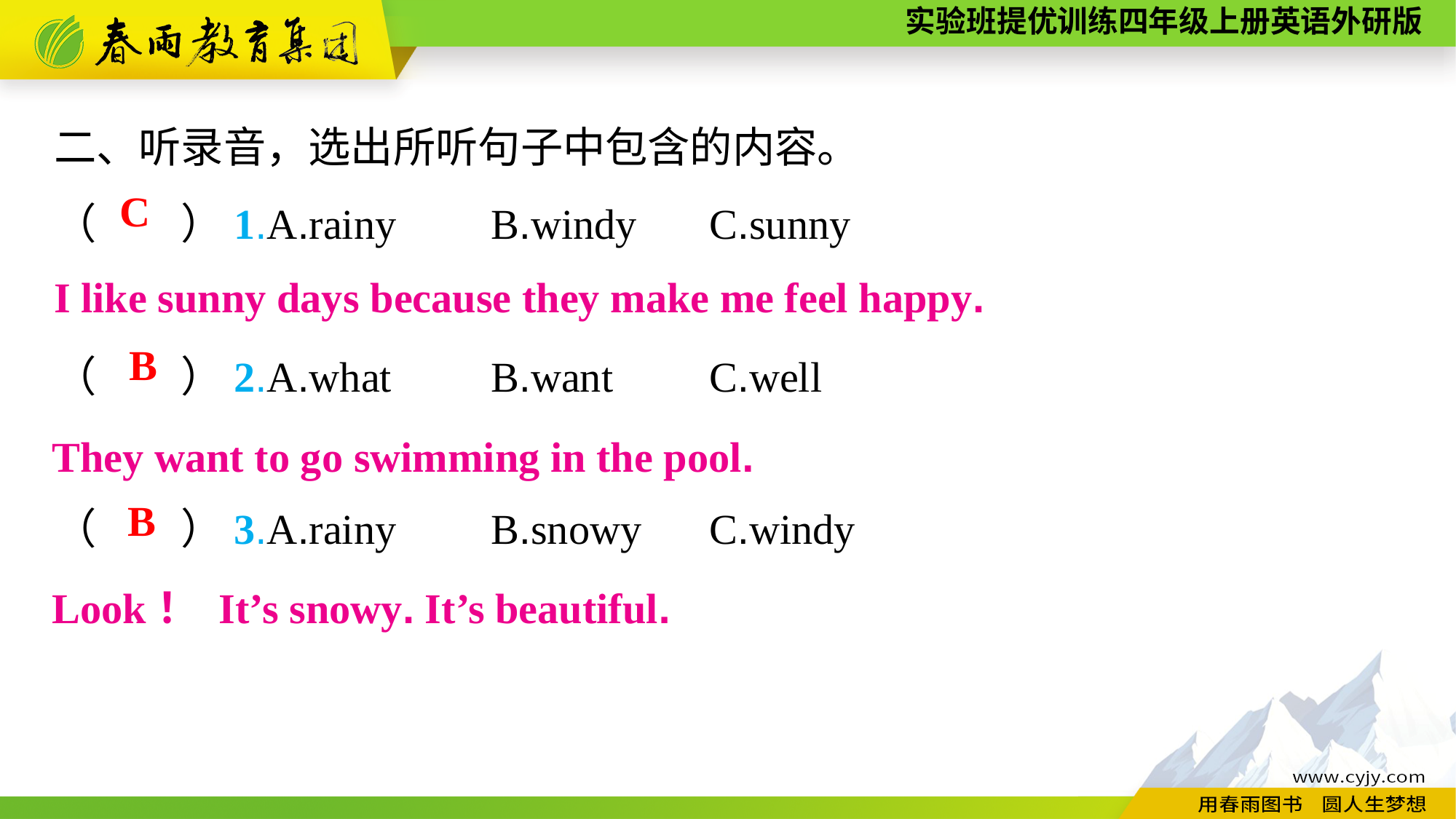

二、听录音，选出所听句子中包含的内容。
（　　）1.A.rainy	B.windy	C.sunny

（　　）2.A.what	B.want	C.well

（　　）3.A.rainy	B.snowy	C.windy

C
I like sunny days because they make me feel happy.
B
They want to go swimming in the pool.
B
Look！ It’s snowy. It’s beautiful.